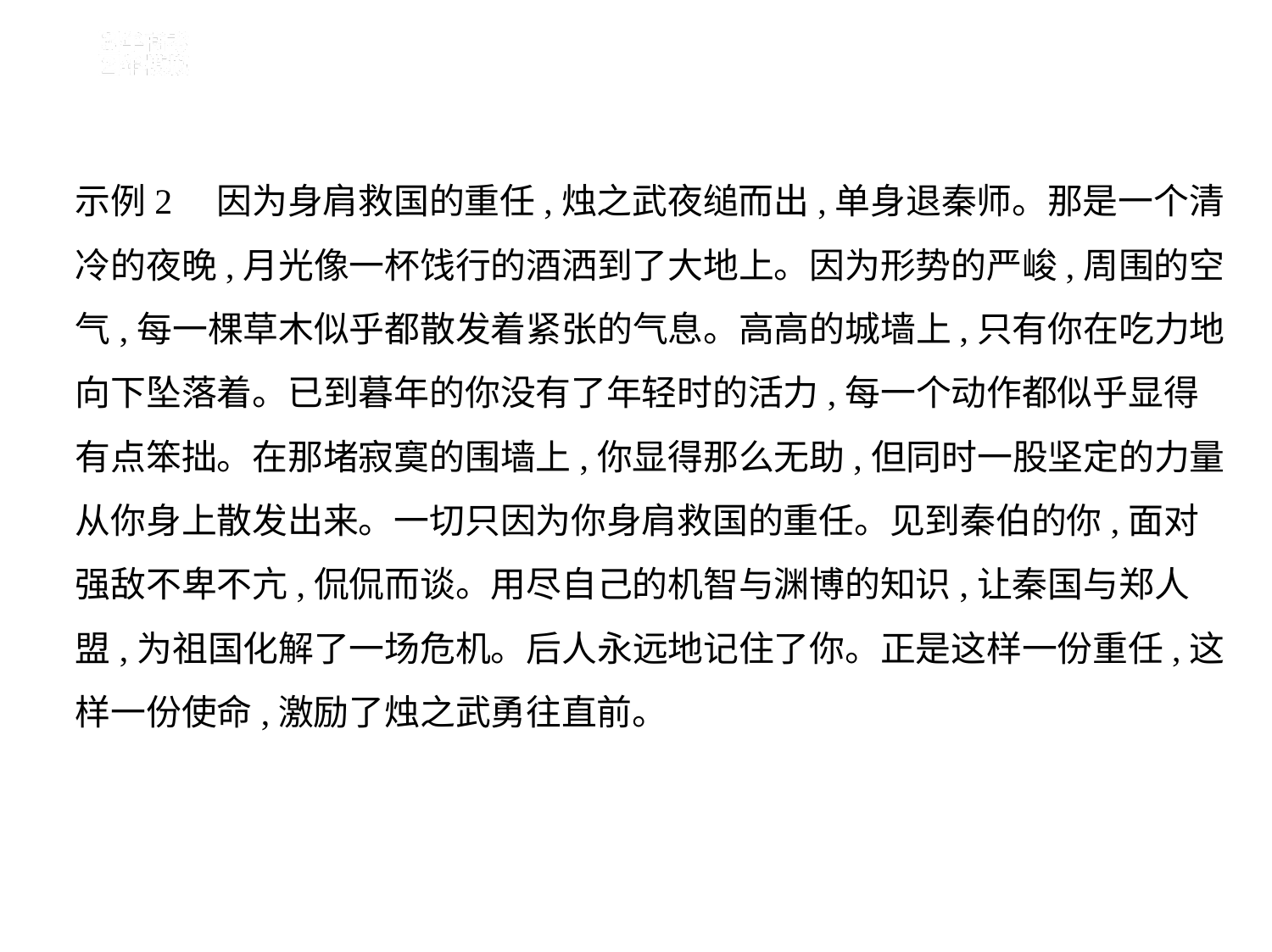

示例2    因为身肩救国的重任,烛之武夜缒而出,单身退秦师。那是一个清
冷的夜晚,月光像一杯饯行的酒洒到了大地上。因为形势的严峻,周围的空
气,每一棵草木似乎都散发着紧张的气息。高高的城墙上,只有你在吃力地
向下坠落着。已到暮年的你没有了年轻时的活力,每一个动作都似乎显得
有点笨拙。在那堵寂寞的围墙上,你显得那么无助,但同时一股坚定的力量
从你身上散发出来。一切只因为你身肩救国的重任。见到秦伯的你,面对
强敌不卑不亢,侃侃而谈。用尽自己的机智与渊博的知识,让秦国与郑人
盟,为祖国化解了一场危机。后人永远地记住了你。正是这样一份重任,这
样一份使命,激励了烛之武勇往直前。